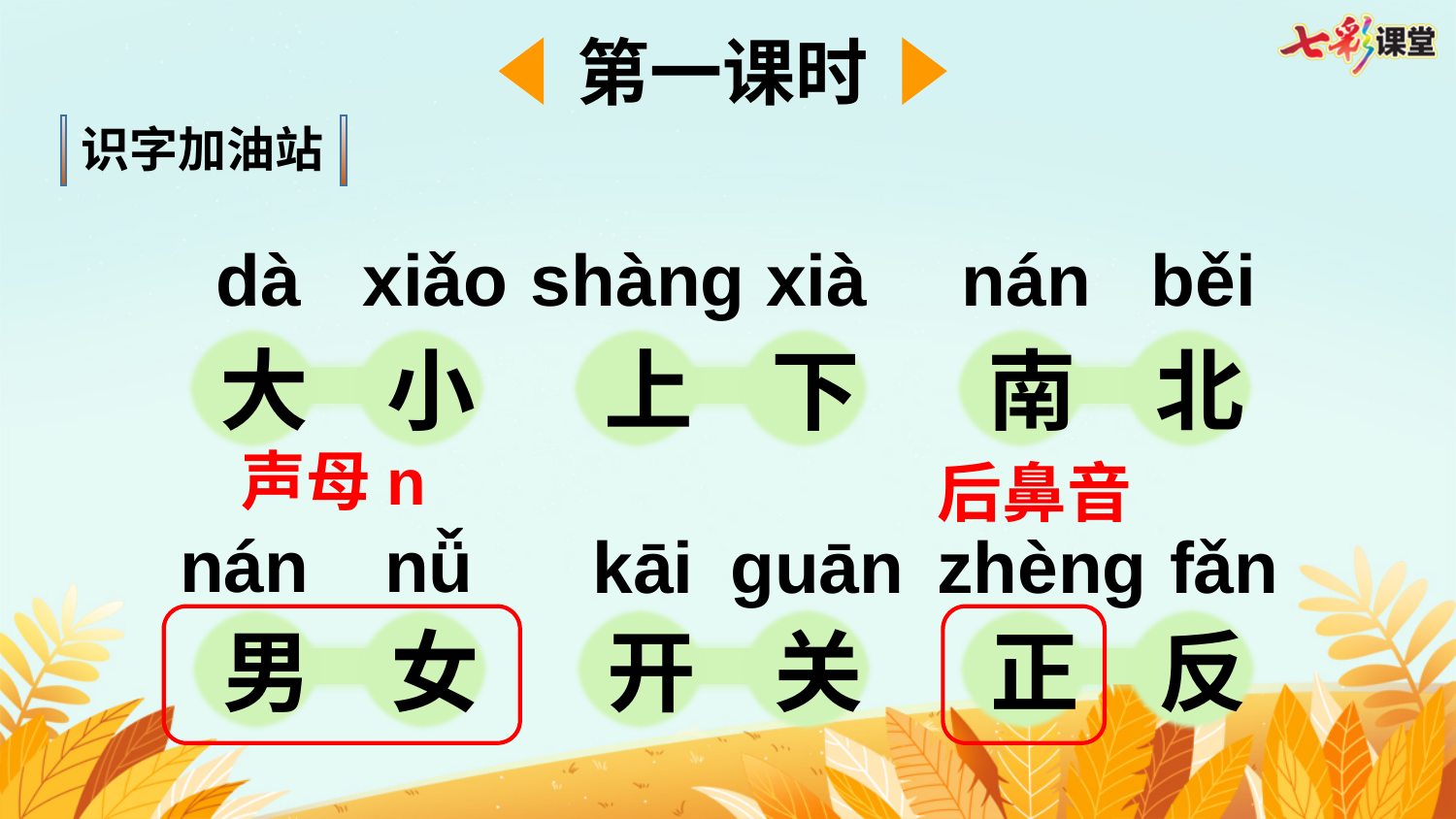

第一课时

识字加油站

dà
xiǎo
shàng
xià
nán
běi
大
小

上
下

南
北

声母n
后鼻音
nán
nǚ
kāi
guān
zhèng
fǎn

男
女

开
关

正
反